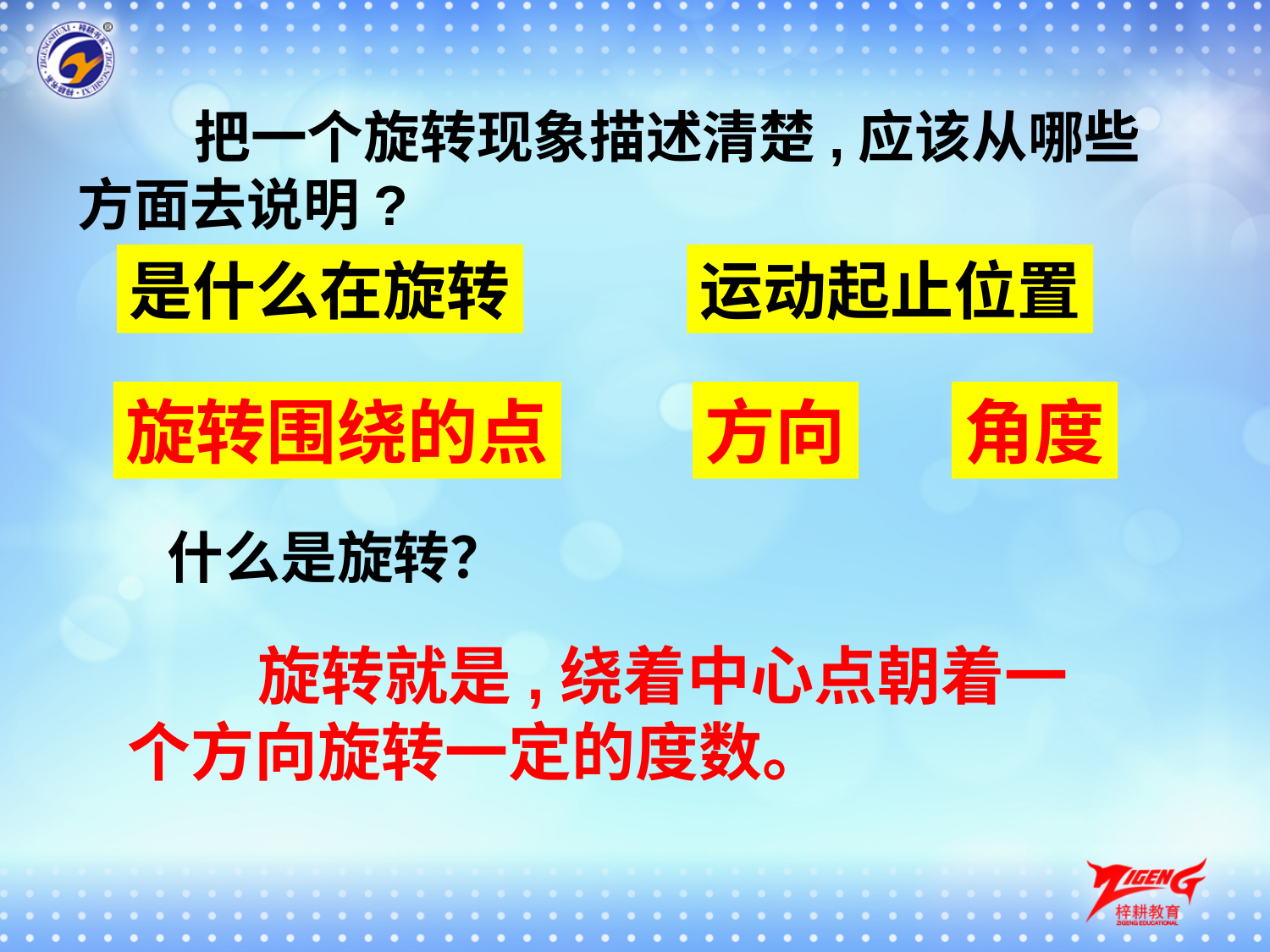

把一个旋转现象描述清楚,应该从哪些方面去说明?
运动起止位置
是什么在旋转
旋转围绕的点
方向
角度
什么是旋转？
        旋转就是,绕着中心点朝着一个方向旋转一定的度数。